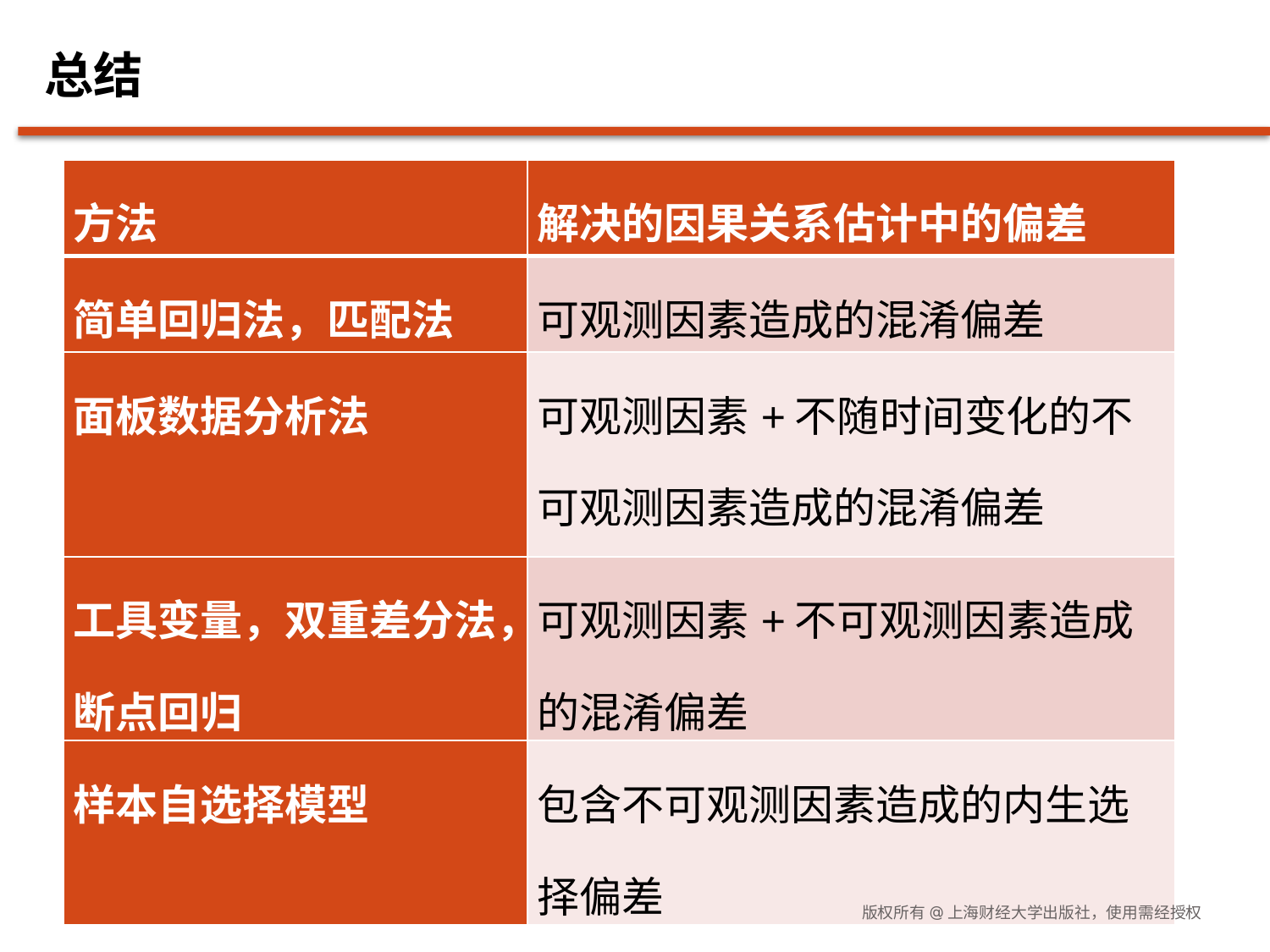

# 总结

| 方法 | 解决的因果关系估计中的偏差 |
| --- | --- |
| 简单回归法，匹配法 | 可观测因素造成的混淆偏差 |
| 面板数据分析法 | 可观测因素+不随时间变化的不可观测因素造成的混淆偏差 |
| 工具变量，双重差分法，断点回归 | 可观测因素+不可观测因素造成的混淆偏差 |
| 样本自选择模型 | 包含不可观测因素造成的内生选择偏差 |
版权所有@上海财经大学出版社，使用需经授权